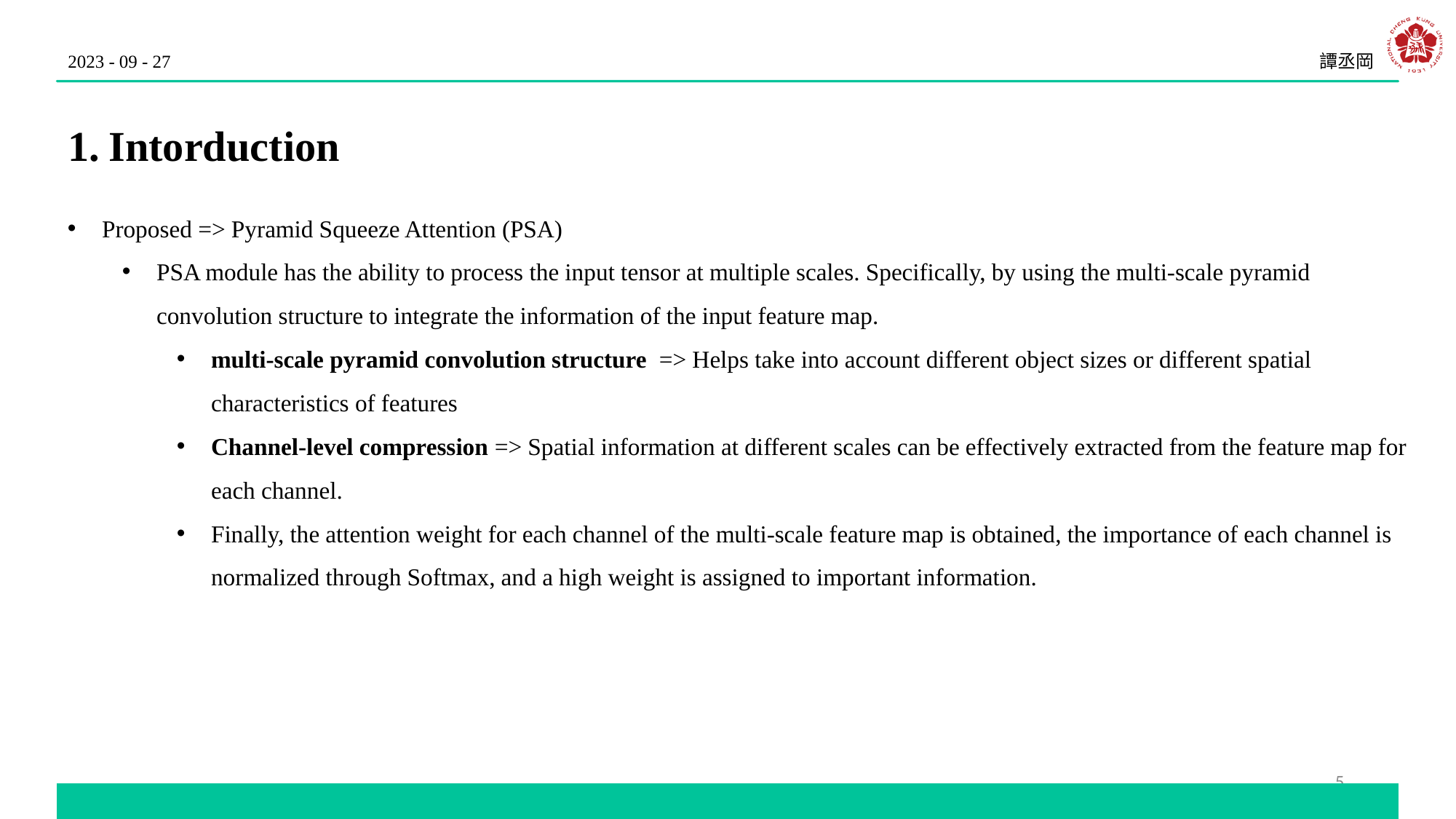

2023 - 09 - 27
譚丞岡

Intorduction
Proposed => Pyramid Squeeze Attention (PSA)
PSA module has the ability to process the input tensor at multiple scales. Specifically, by using the multi-scale pyramid convolution structure to integrate the information of the input feature map.
multi-scale pyramid convolution structure  => Helps take into account different object sizes or different spatial characteristics of features
Channel-level compression => Spatial information at different scales can be effectively extracted from the feature map for each channel.
Finally, the attention weight for each channel of the multi-scale feature map is obtained, the importance of each channel is normalized through Softmax, and a high weight is assigned to important information.
5